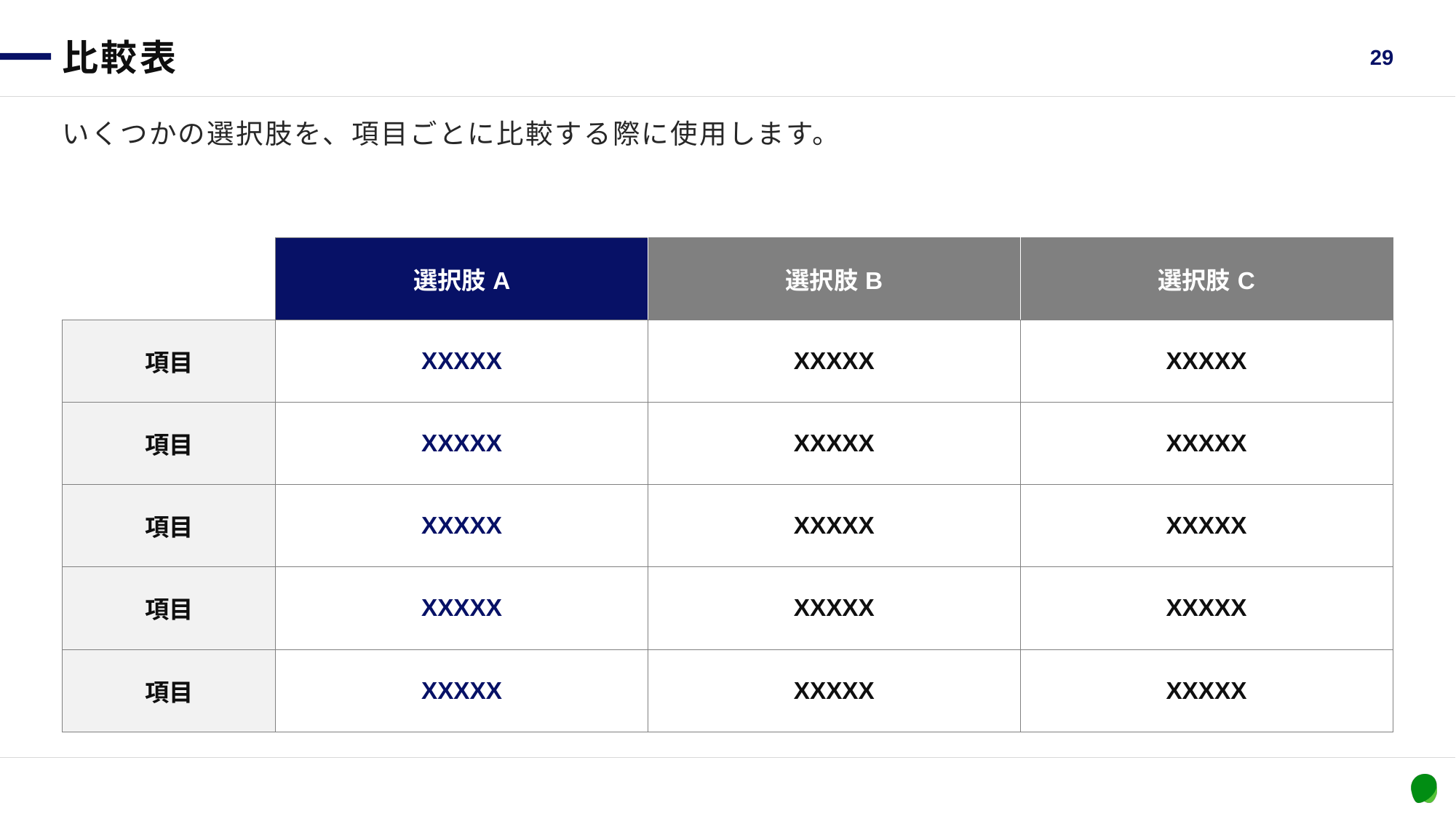

# 比較表
29
いくつかの選択肢を、項目ごとに比較する際に使用します。
|  | 選択肢A | 選択肢B | 選択肢C |
| --- | --- | --- | --- |
| 項目 | XXXXX | XXXXX | XXXXX |
| 項目 | XXXXX | XXXXX | XXXXX |
| 項目 | XXXXX | XXXXX | XXXXX |
| 項目 | XXXXX | XXXXX | XXXXX |
| 項目 | XXXXX | XXXXX | XXXXX |